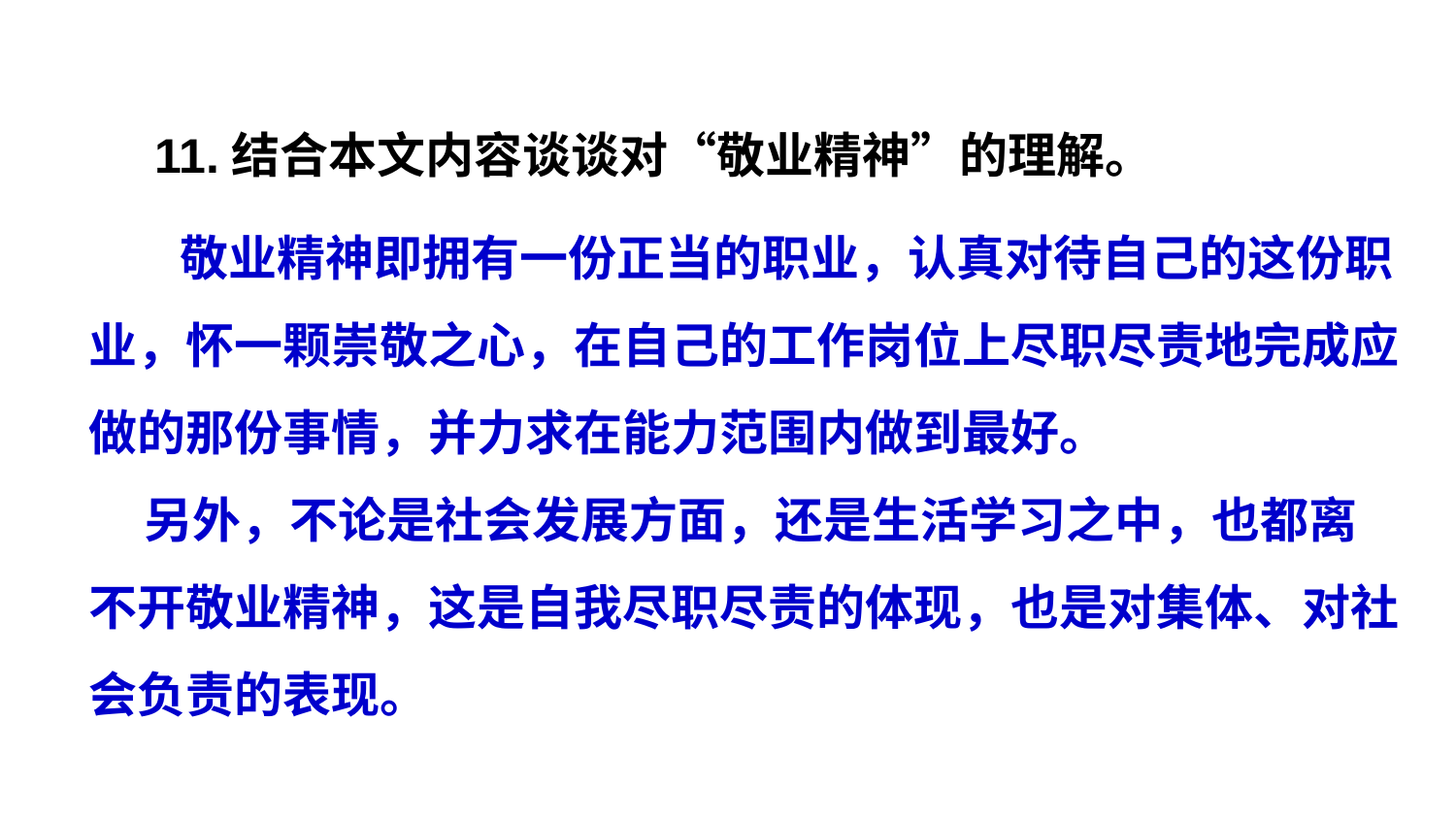

11.结合本文内容谈谈对“敬业精神”的理解。
          敬业精神即拥有一份正当的职业，认真对待自己的这份职业，怀一颗崇敬之心，在自己的工作岗位上尽职尽责地完成应做的那份事情，并力求在能力范围内做到最好。
    另外，不论是社会发展方面，还是生活学习之中，也都离不开敬业精神，这是自我尽职尽责的体现，也是对集体、对社会负责的表现。